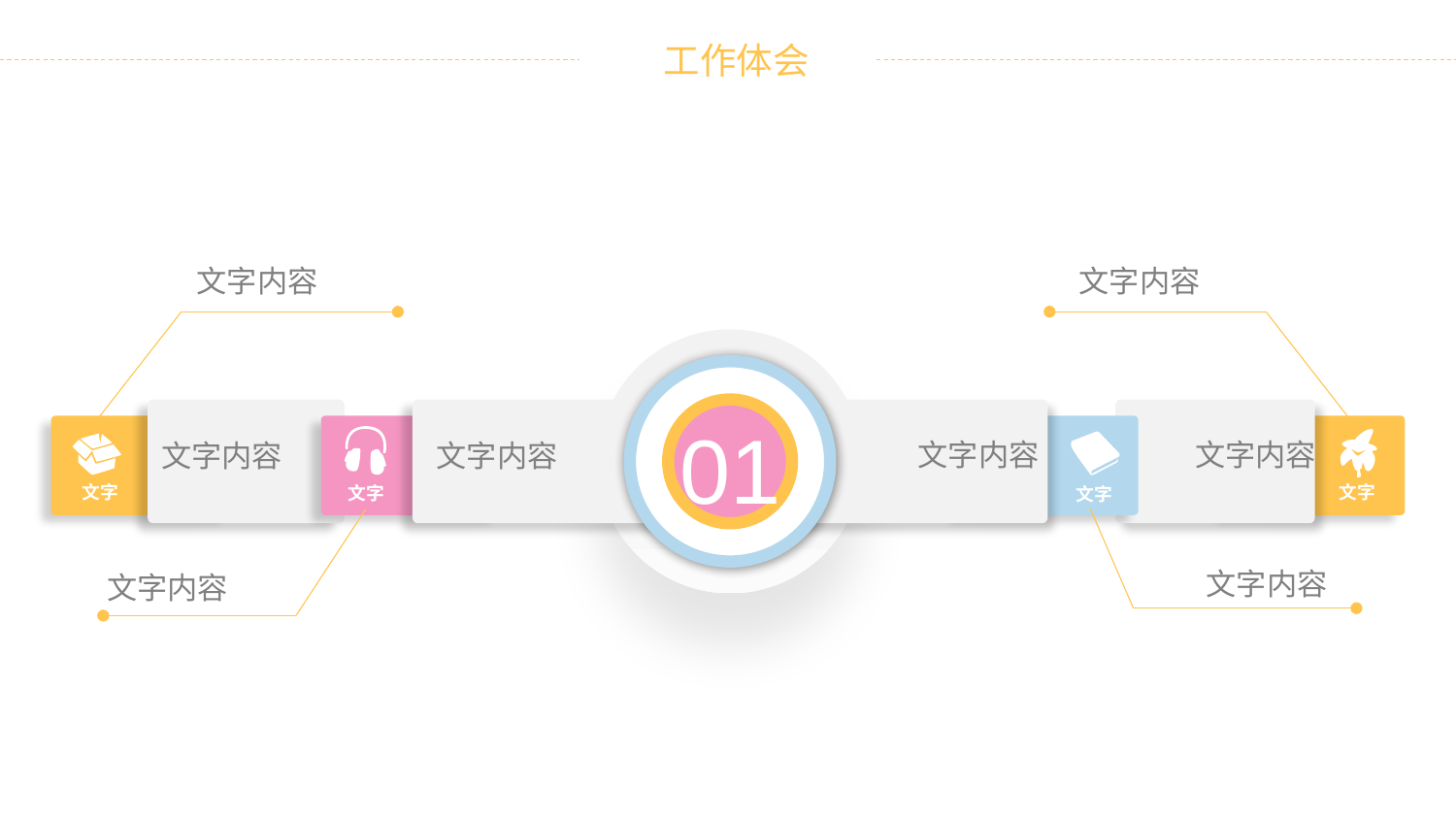

文字内容
文字内容
请先将要替换的图片裁剪成原图片长宽比例然后在原请先将要
请先将要替换的图片裁剪成原图片长宽比例然后在原请先将要

01

文字内容
文字内容

文字内容
文字内容

文字
文字
文字
文字
文字内容
文字内容
请先将要替换的图片裁剪成原图片长宽比例然后在原请先将要
请先将要替换的图片裁剪成原图片长宽比例然后在原请先将要